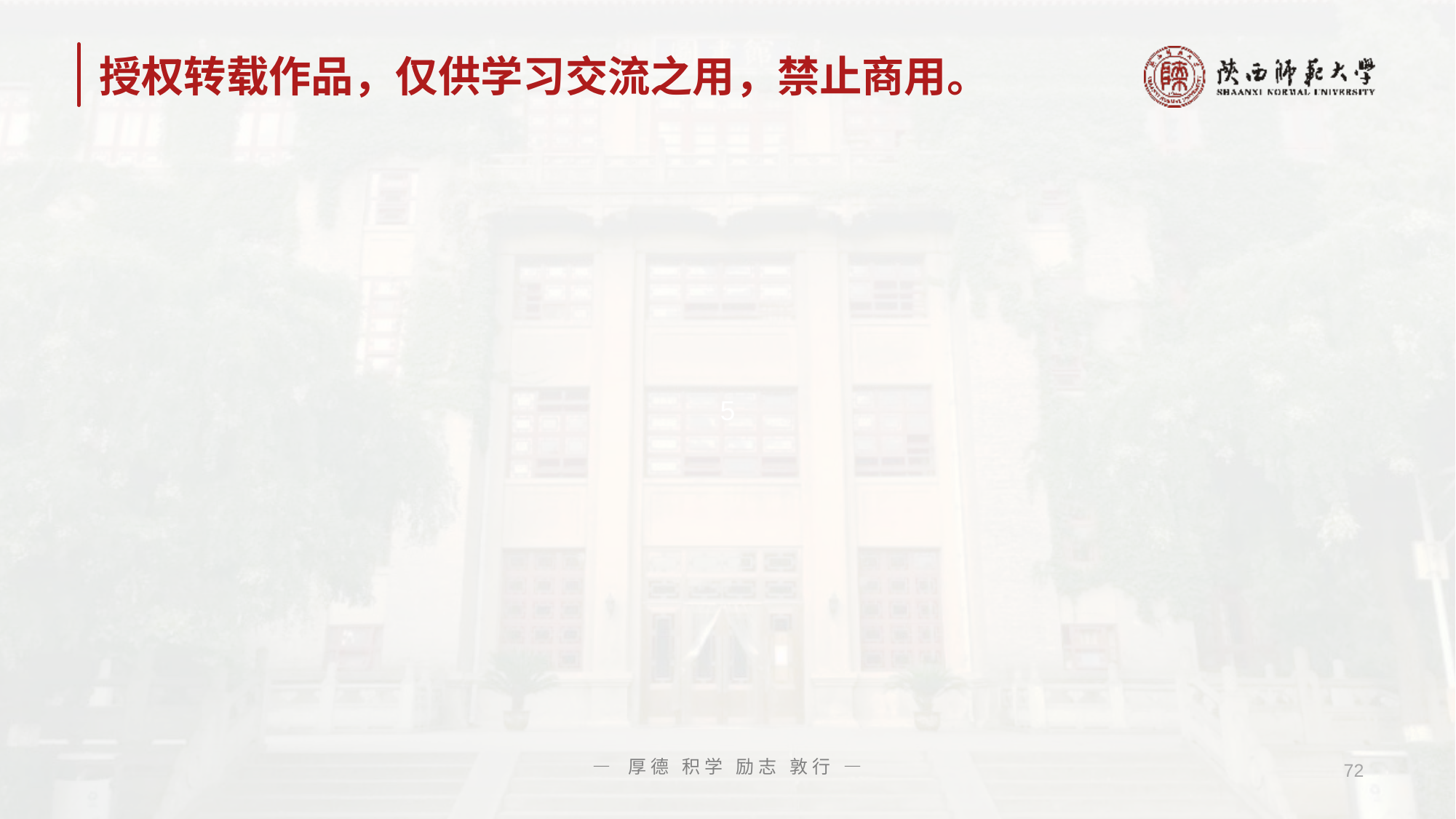

# 授权转载作品，仅供学习交流之用，禁止商用。

— 厚德 积学 励志 敦行 —
72